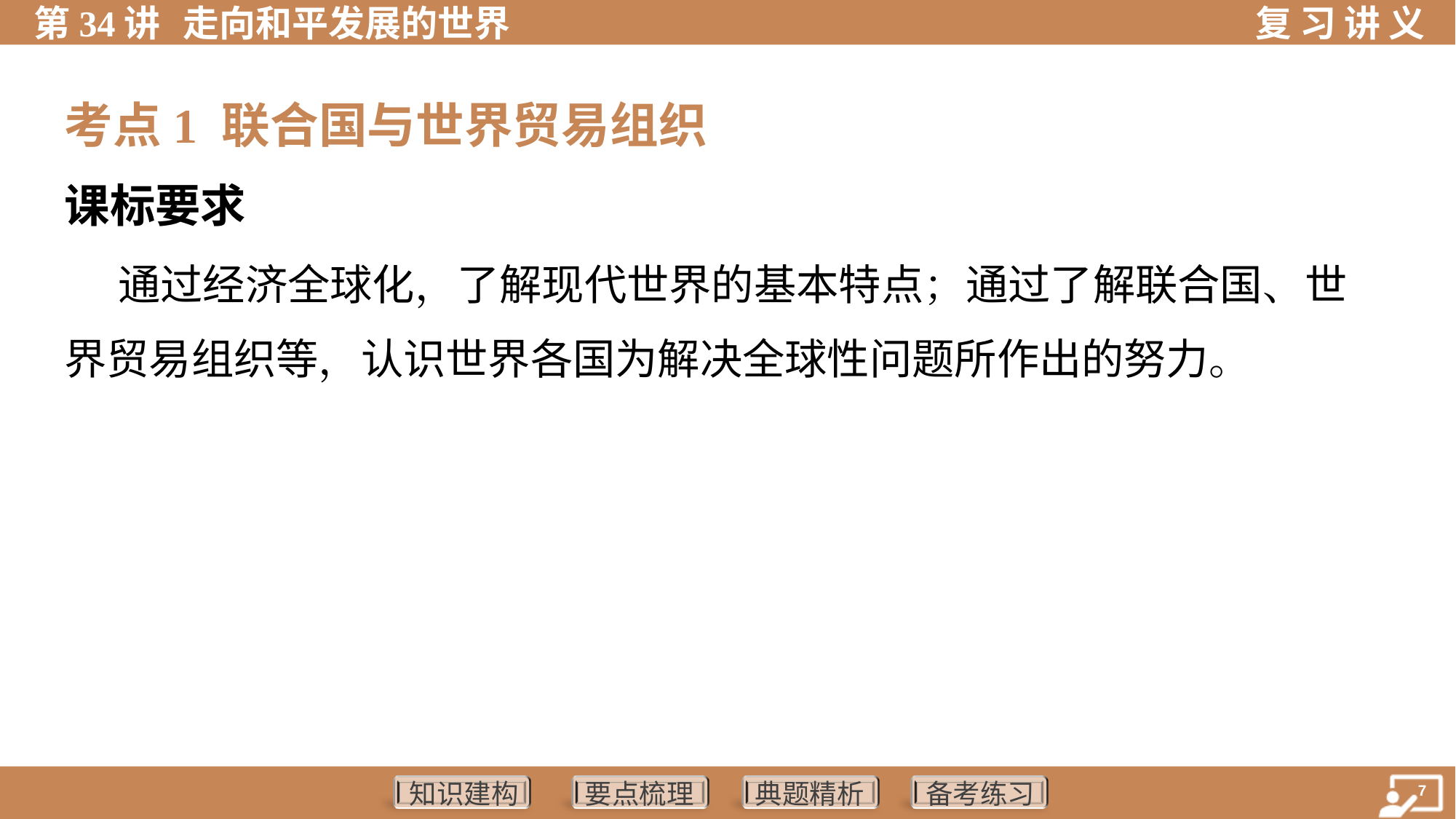

考点1 联合国与世界贸易组织
课标要求
    通过经济全球化，了解现代世界的基本特点；通过了解联合国、世
界贸易组织等，认识世界各国为解决全球性问题所作出的努力。